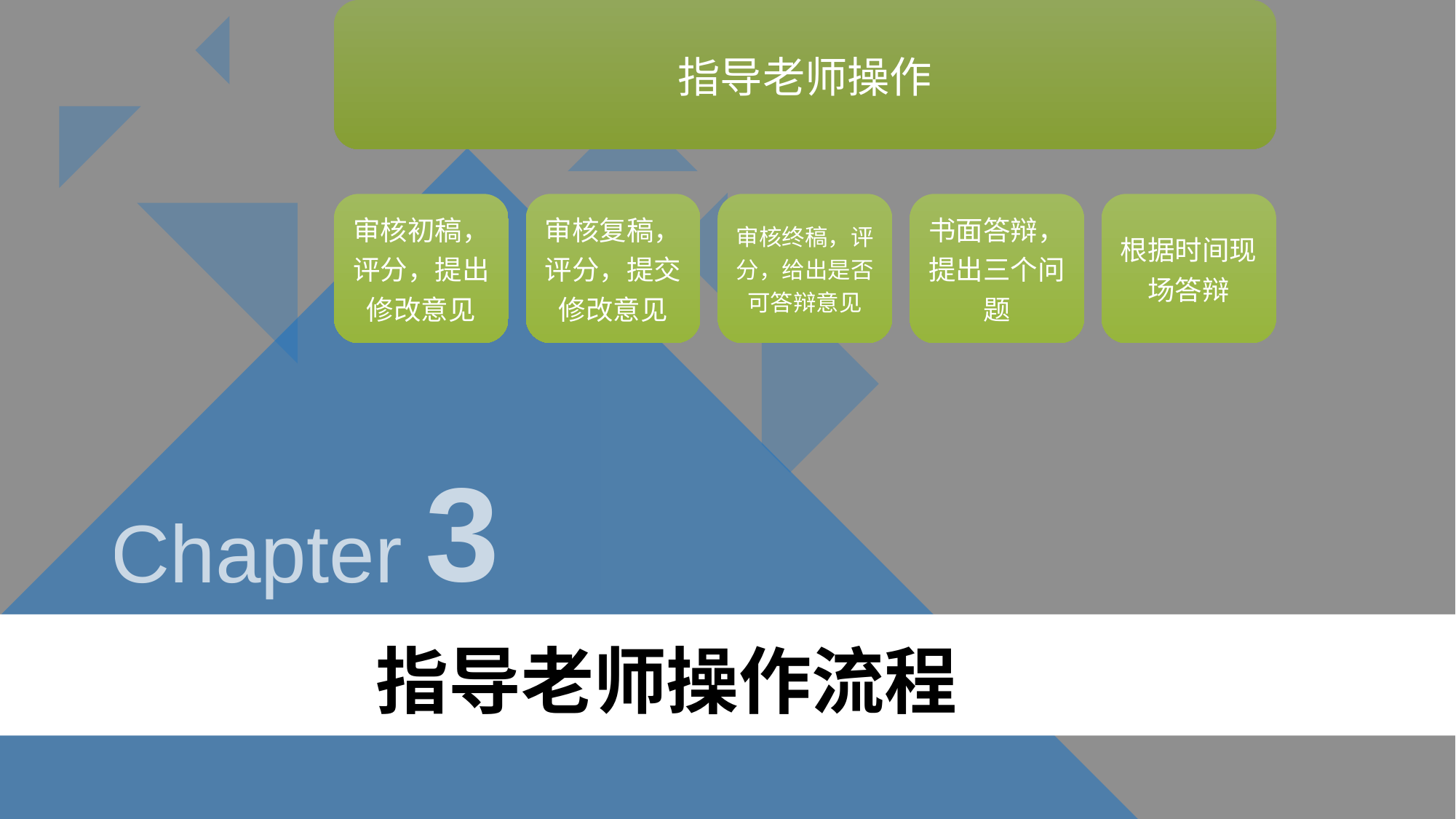

指导老师操作
审核初稿，评分，提出修改意见
审核复稿，评分，提交修改意见
审核终稿，评分，给出是否可答辩意见
书面答辩，提出三个问题
根据时间现场答辩

3
# 指导老师操作流程